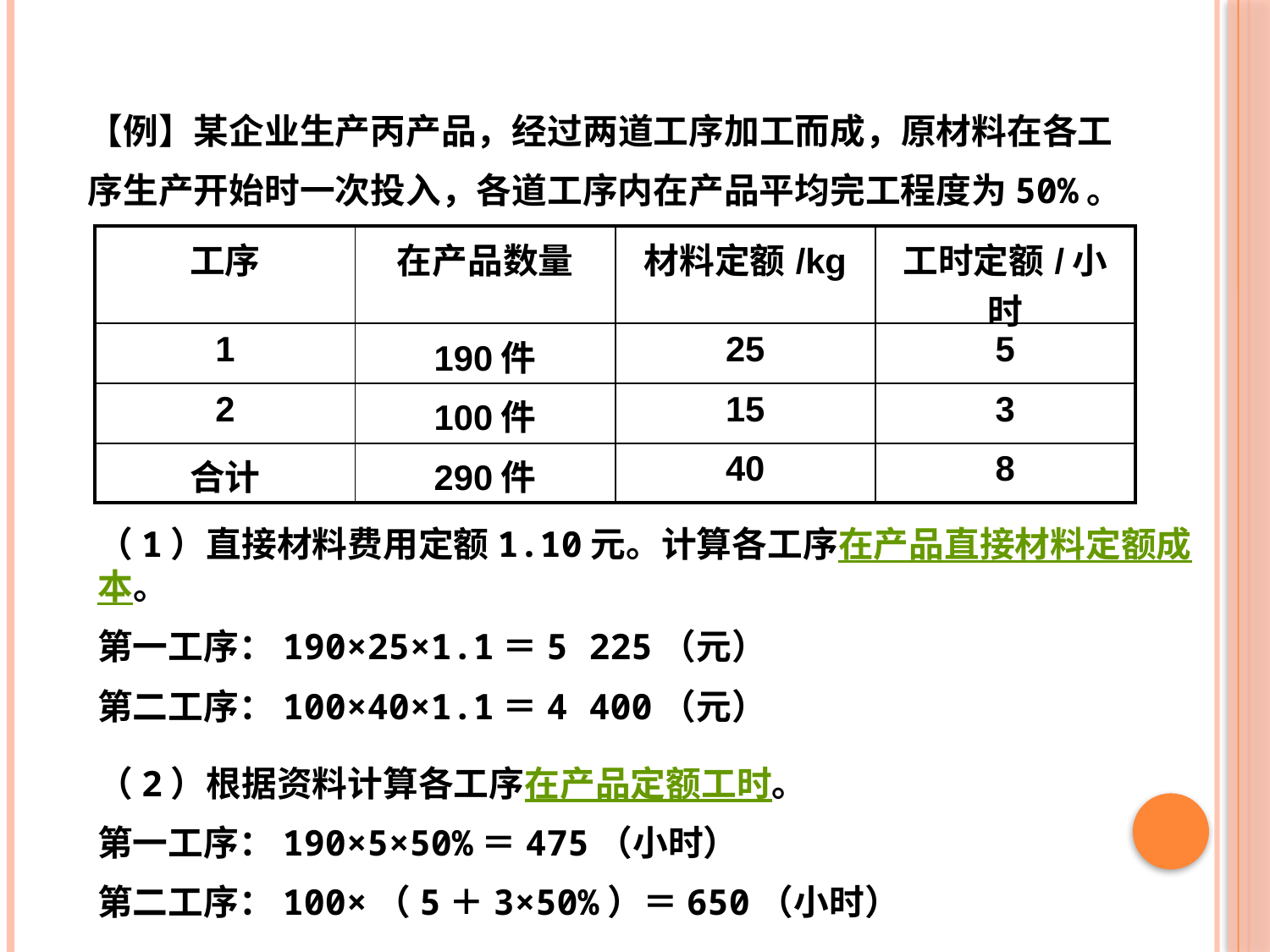

【例】某企业生产丙产品，经过两道工序加工而成，原材料在各工序生产开始时一次投入，各道工序内在产品平均完工程度为50%。
| 工序 | 在产品数量 | 材料定额/kg | 工时定额/小时 |
| --- | --- | --- | --- |
| 1 | 190件 | 25 | 5 |
| 2 | 100件 | 15 | 3 |
| 合计 | 290件 | 40 | 8 |
（1）直接材料费用定额1.10元。计算各工序在产品直接材料定额成本。
第一工序：190×25×1.1＝5 225（元）
第二工序：100×40×1.1＝4 400（元）
（2）根据资料计算各工序在产品定额工时。
第一工序：190×5×50%＝475（小时）
第二工序：100×（5＋3×50%）＝650（小时）